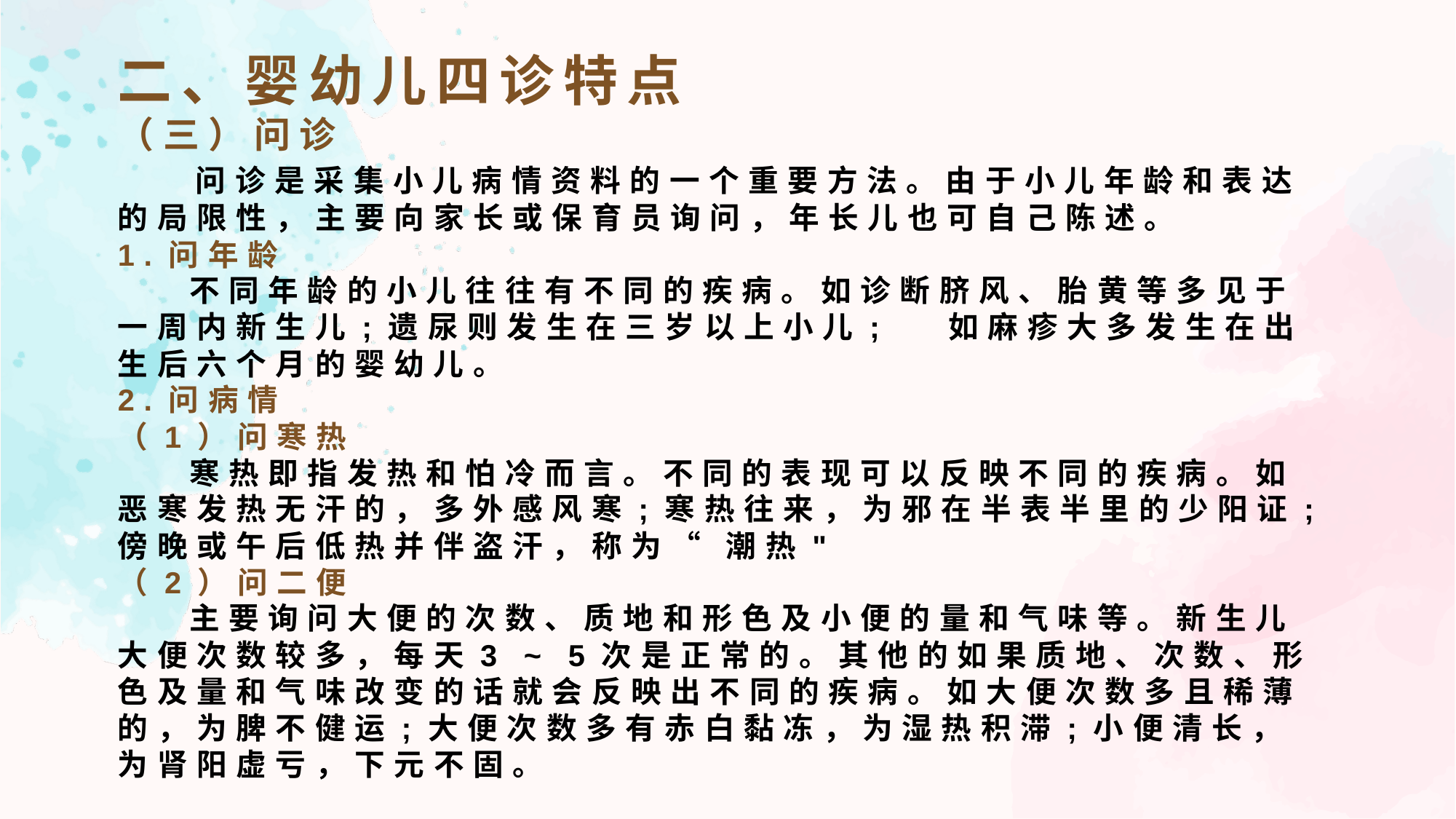

二、婴幼儿四诊特点
（三）问诊
    问诊是采集小儿病情资料的一个重要方法。由于小儿年龄和表达的局限性，主要向家长或保育员询问，年长儿也可自己陈述。
1.问年龄
    不同年龄的小儿往往有不同的疾病。如诊断脐风、胎黄等多见于一周内新生儿;遗尿则发生在三岁以上小儿;   如麻疹大多发生在出生后六个月的婴幼儿。
2.问病情
（1）问寒热
    寒热即指发热和怕冷而言。不同的表现可以反映不同的疾病。如恶寒发热无汗的，多外感风寒;寒热往来，为邪在半表半里的少阳证;傍晚或午后低热并伴盗汗，称为“ 潮热"
（2）问二便
    主要询问大便的次数、质地和形色及小便的量和气味等。新生儿大便次数较多，每天3 ~ 5次是正常的。其他的如果质地、次数、形色及量和气味改变的话就会反映出不同的疾病。如大便次数多且稀薄的，为脾不健运;大便次数多有赤白黏冻，为湿热积滞;小便清长，为肾阳虚亏，下元不固。